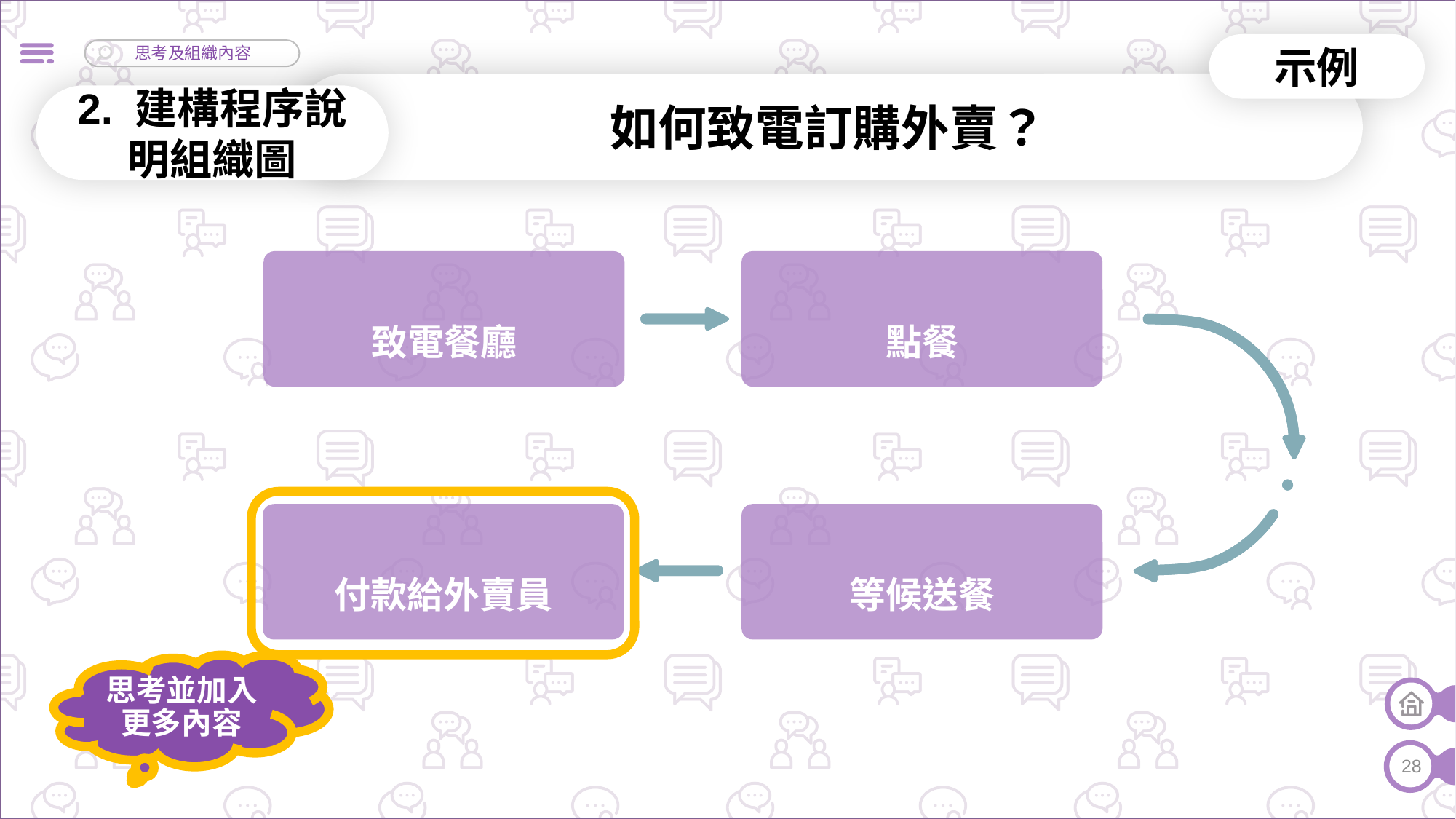

示例
如何致電訂購外賣？
2. 建構程序說明組織圖

致電餐廳

點餐

付款給外賣員

等候送餐

思考並加入更多內容
28